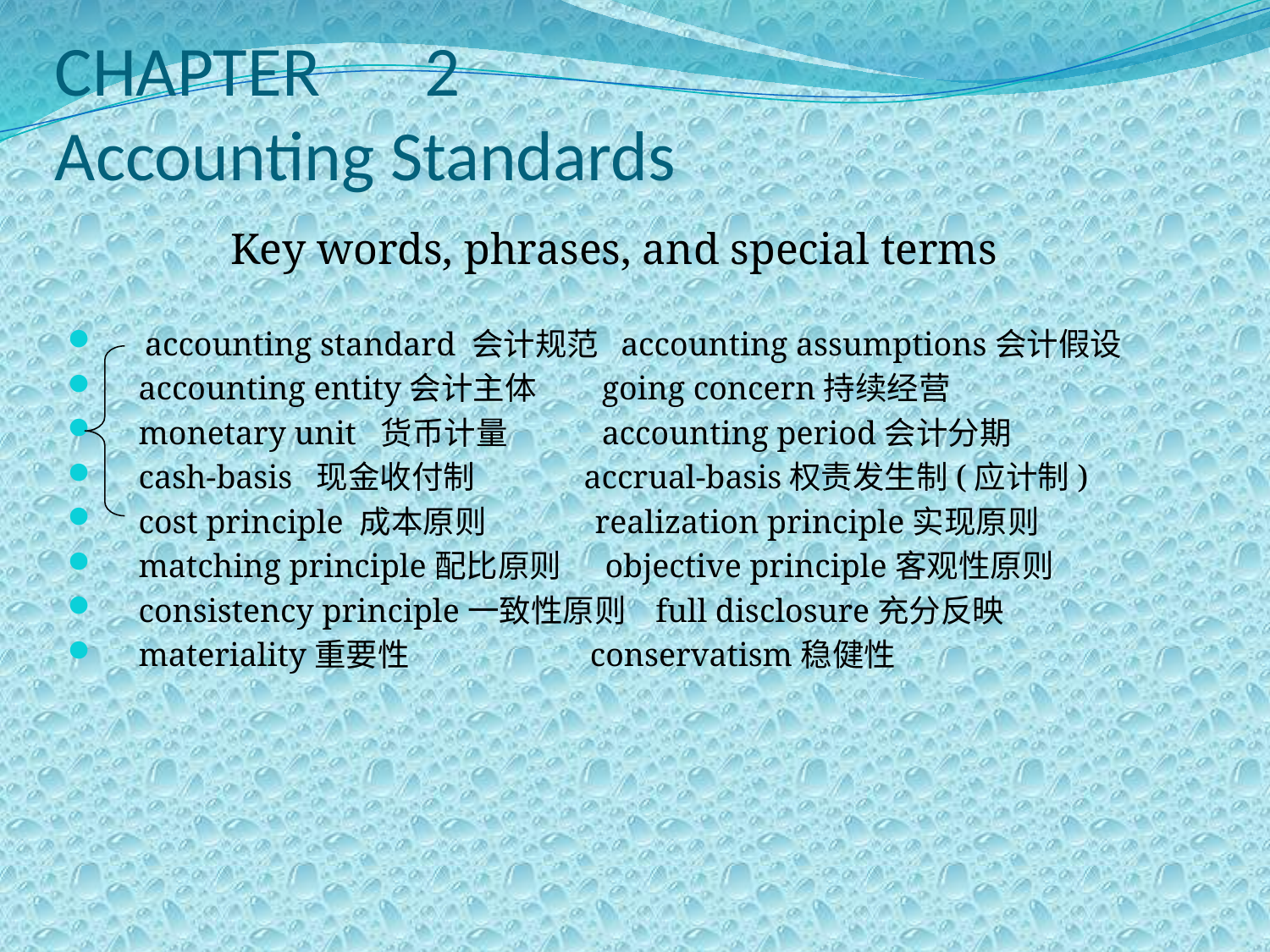

# CHAPTER　2 Accounting Standards
Key words, phrases, and special terms

　accounting standard 会计规范  accounting assumptions会计假设
    accounting entity会计主体        going concern持续经营
    monetary unit  货币计量            accounting period会计分期
    cash-basis  现金收付制              accrual-basis权责发生制(应计制)
    cost principle 成本原则              realization principle实现原则
    matching principle配比原则     objective principle客观性原则
    consistency principle一致性原则   full disclosure充分反映
    materiality重要性                        conservatism稳健性